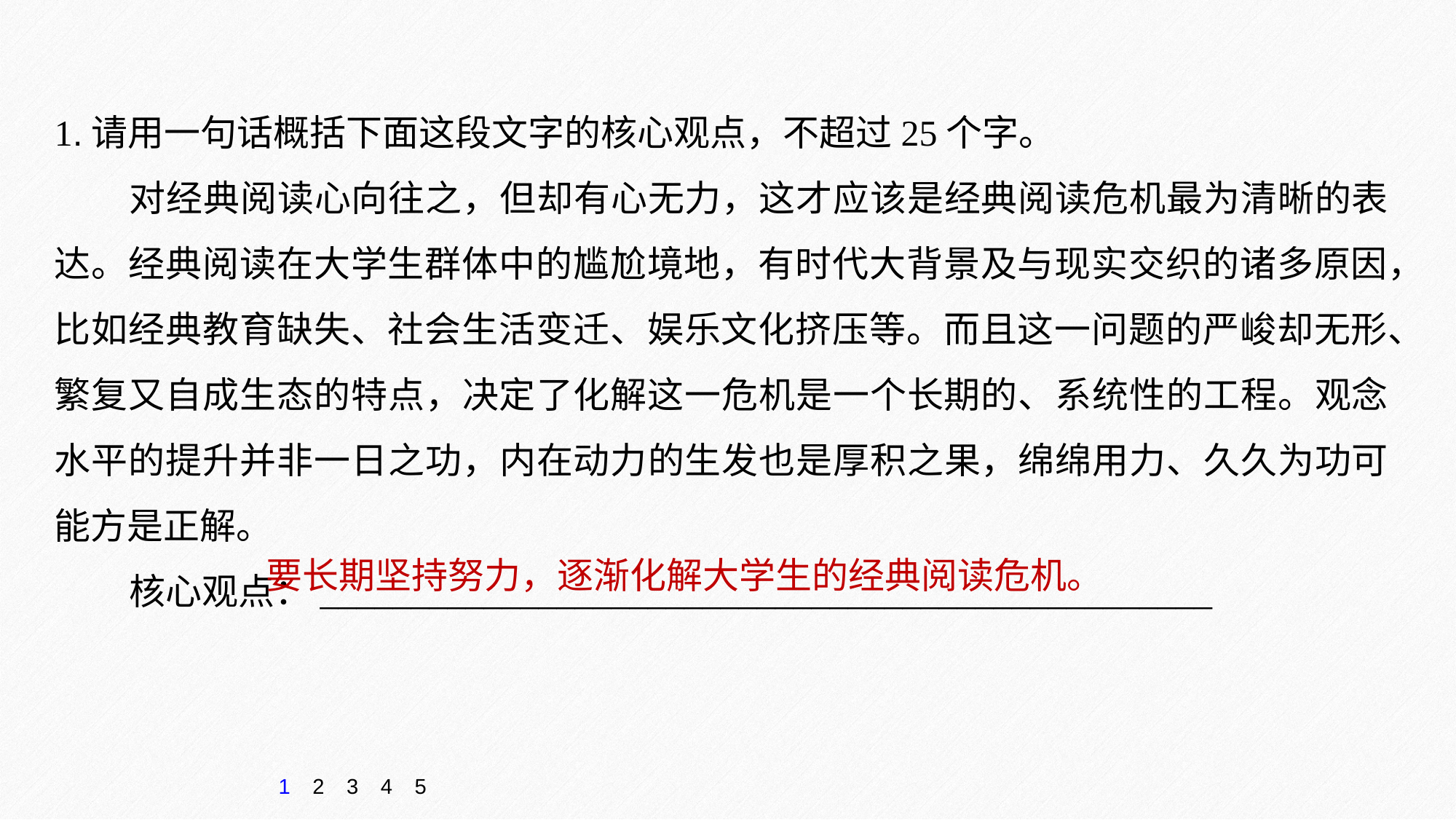

1.请用一句话概括下面这段文字的核心观点，不超过25个字。
对经典阅读心向往之，但却有心无力，这才应该是经典阅读危机最为清晰的表达。经典阅读在大学生群体中的尴尬境地，有时代大背景及与现实交织的诸多原因，比如经典教育缺失、社会生活变迁、娱乐文化挤压等。而且这一问题的严峻却无形、繁复又自成生态的特点，决定了化解这一危机是一个长期的、系统性的工程。观念水平的提升并非一日之功，内在动力的生发也是厚积之果，绵绵用力、久久为功可能方是正解。
核心观点：_________________________________________________
要长期坚持努力，逐渐化解大学生的经典阅读危机。
1
2
3
4
5